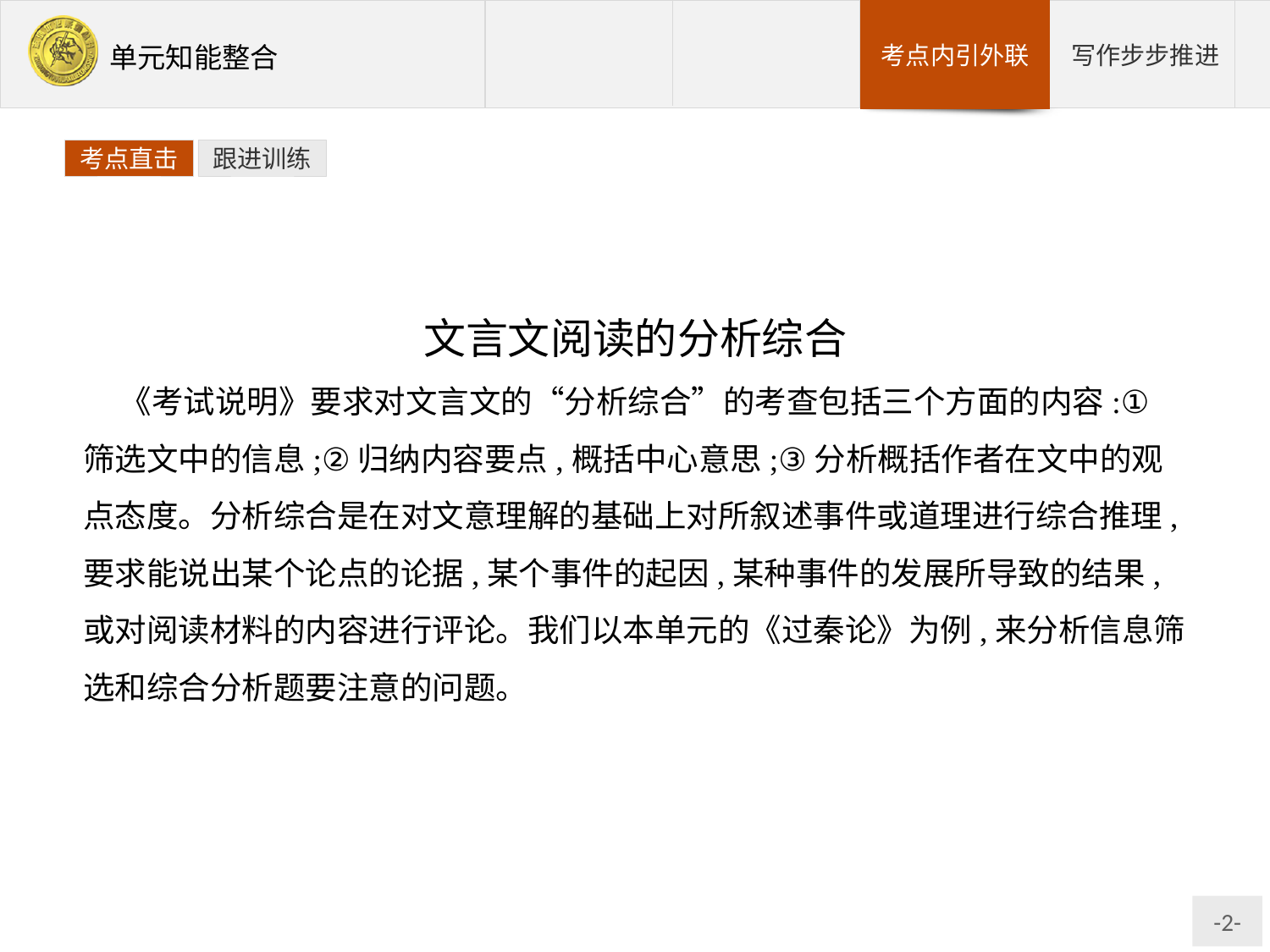

考点直击
跟进训练
文言文阅读的分析综合
《考试说明》要求对文言文的“分析综合”的考查包括三个方面的内容:①筛选文中的信息;②归纳内容要点,概括中心意思;③分析概括作者在文中的观点态度。分析综合是在对文意理解的基础上对所叙述事件或道理进行综合推理,要求能说出某个论点的论据,某个事件的起因,某种事件的发展所导致的结果,或对阅读材料的内容进行评论。我们以本单元的《过秦论》为例,来分析信息筛选和综合分析题要注意的问题。